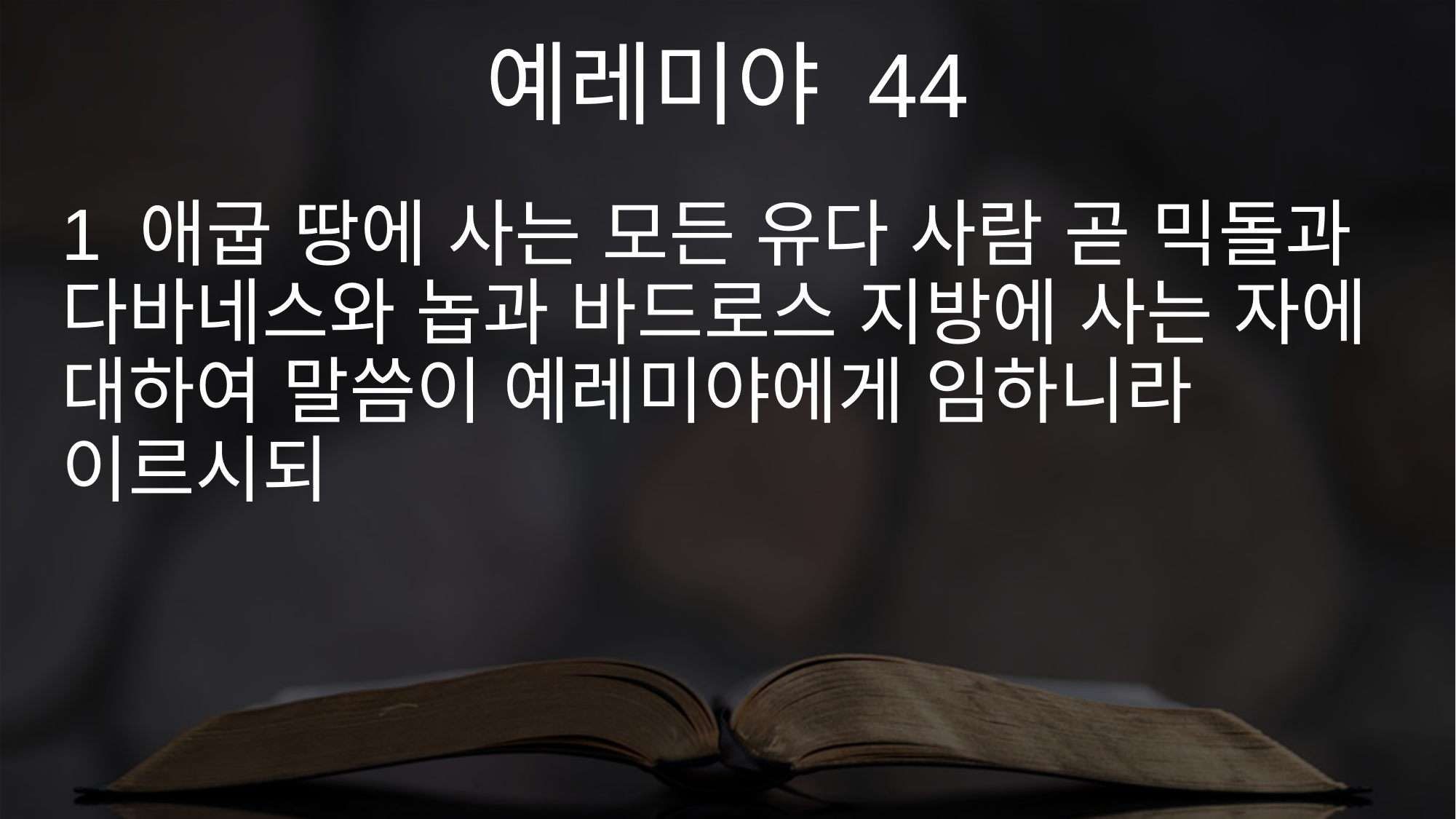

예레미야 44
1 애굽 땅에 사는 모든 유다 사람 곧 믹돌과 다바네스와 놉과 바드로스 지방에 사는 자에 대하여 말씀이 예레미야에게 임하니라 이르시되